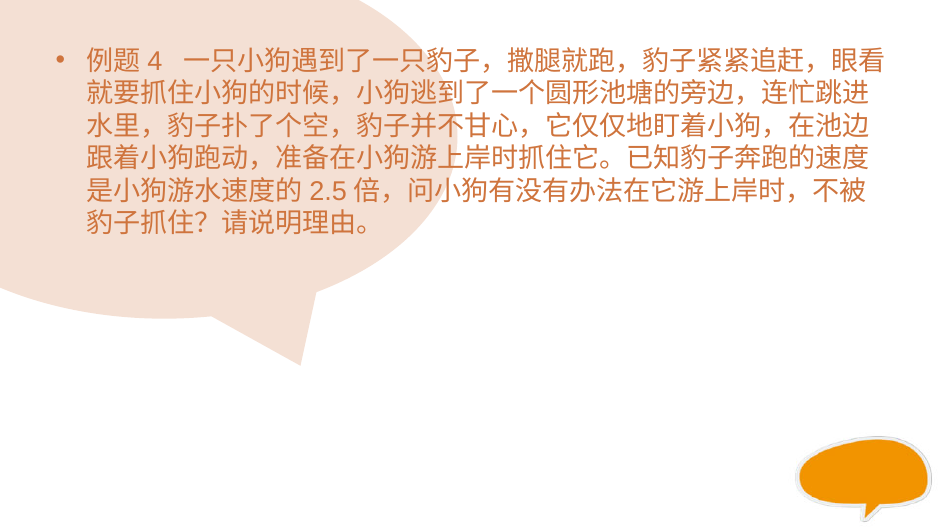

#
例题4  一只小狗遇到了一只豹子，撒腿就跑，豹子紧紧追赶，眼看就要抓住小狗的时候，小狗逃到了一个圆形池塘的旁边，连忙跳进水里，豹子扑了个空，豹子并不甘心，它仅仅地盯着小狗，在池边跟着小狗跑动，准备在小狗游上岸时抓住它。已知豹子奔跑的速度是小狗游水速度的2.5倍，问小狗有没有办法在它游上岸时，不被豹子抓住？请说明理由。